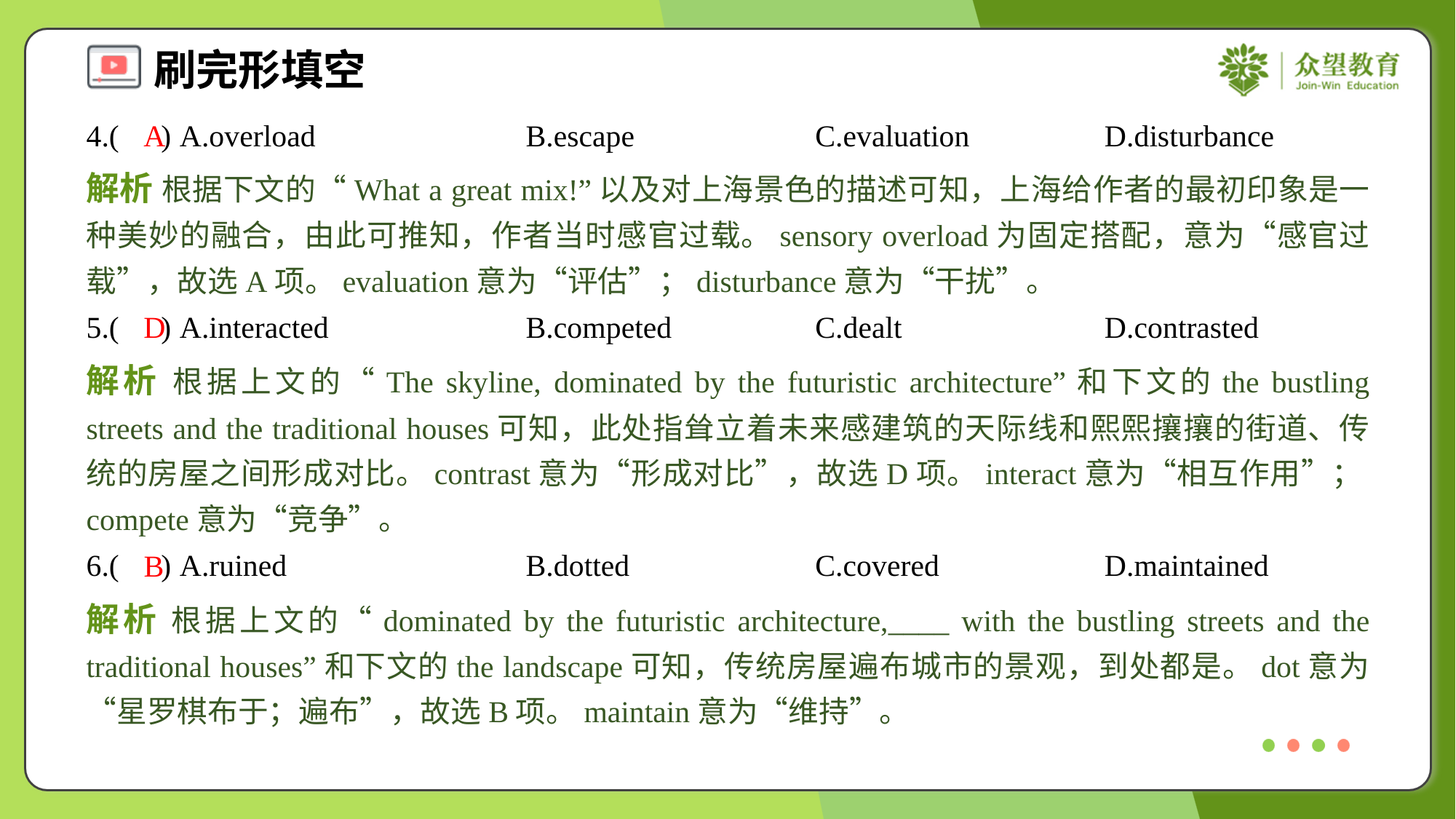

4.(     ) A.overload	B.escape	C.evaluation	D.disturbance
A
解析 根据下文的“What a great mix!”以及对上海景色的描述可知，上海给作者的最初印象是一种美妙的融合，由此可推知，作者当时感官过载。sensory overload为固定搭配，意为“感官过载”，故选A项。evaluation意为“评估”；disturbance意为“干扰”。
5.(     ) A.interacted	B.competed	C.dealt	D.contrasted
D
解析 根据上文的“The skyline, dominated by the futuristic architecture”和下文的the bustling streets and the traditional houses可知，此处指耸立着未来感建筑的天际线和熙熙攘攘的街道、传统的房屋之间形成对比。contrast意为“形成对比”，故选D项。interact意为“相互作用”；compete意为“竞争”。
6.(     ) A.ruined	B.dotted	C.covered	D.maintained
B
解析 根据上文的“dominated by the futuristic architecture,____ with the bustling streets and the traditional houses”和下文的the landscape可知，传统房屋遍布城市的景观，到处都是。dot意为“星罗棋布于；遍布”，故选B项。maintain意为“维持”。